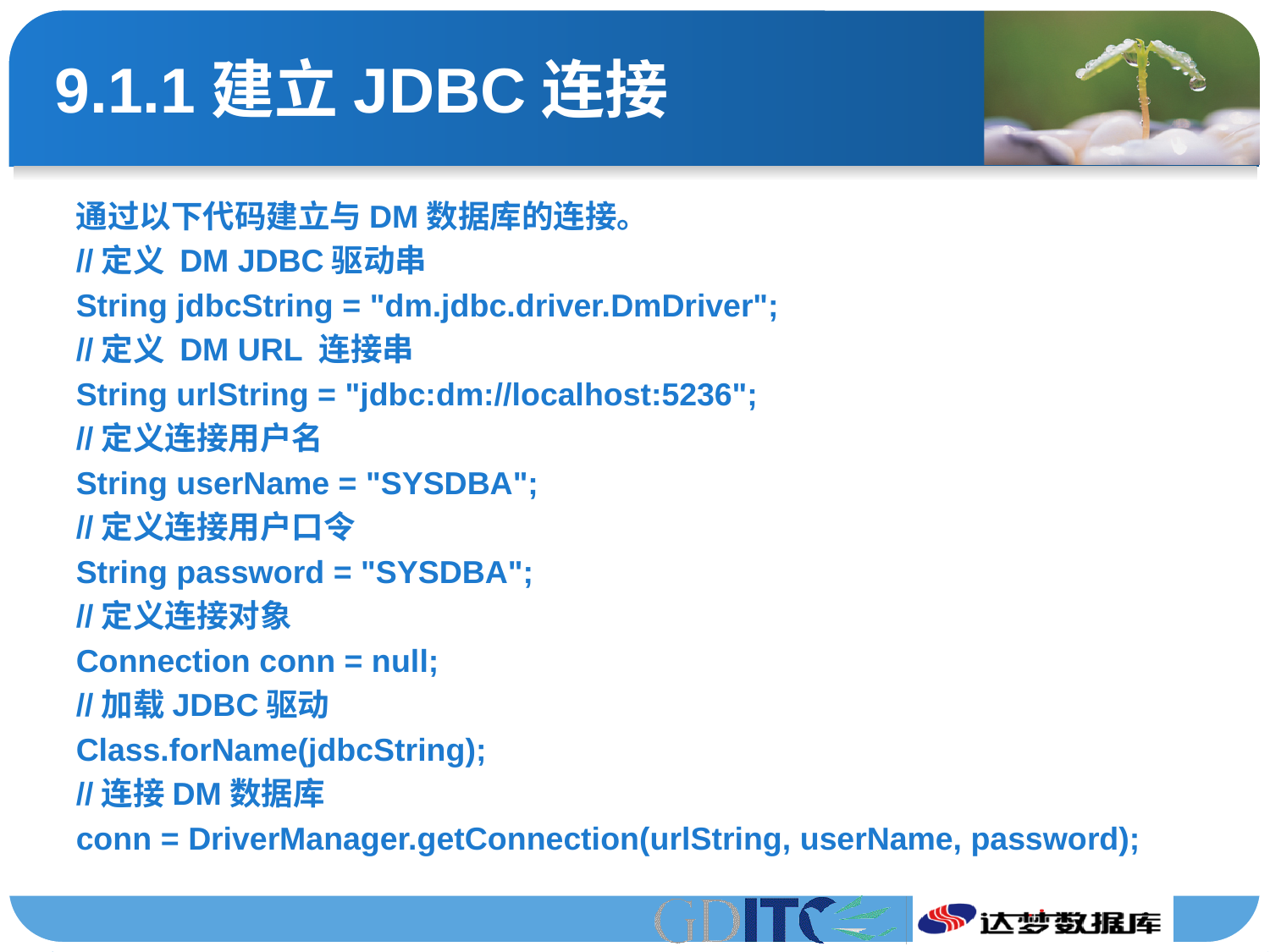

# 9.1.1建立JDBC连接
通过以下代码建立与DM数据库的连接。
//定义 DM JDBC驱动串
String jdbcString = "dm.jdbc.driver.DmDriver";
//定义 DM URL 连接串
String urlString = "jdbc:dm://localhost:5236";
//定义连接用户名
String userName = "SYSDBA";
//定义连接用户口令
String password = "SYSDBA";
//定义连接对象
Connection conn = null;
//加载JDBC驱动
Class.forName(jdbcString);
//连接DM数据库
conn = DriverManager.getConnection(urlString, userName, password);